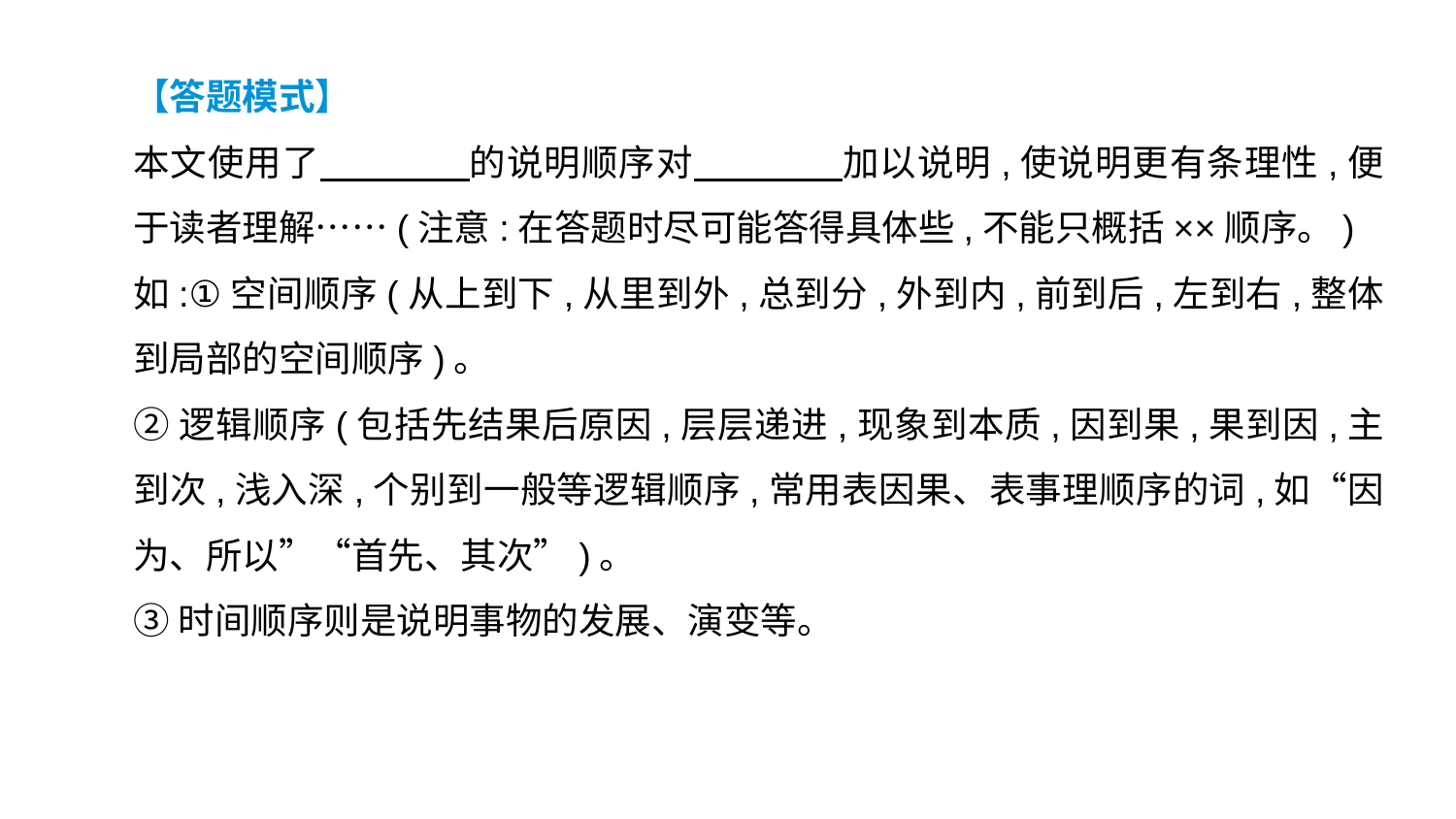

【答题模式】
本文使用了　　　　的说明顺序对　　　　加以说明,使说明更有条理性,便于读者理解……(注意:在答题时尽可能答得具体些,不能只概括××顺序。)
如:①空间顺序(从上到下,从里到外,总到分,外到内,前到后,左到右,整体到局部的空间顺序)。
②逻辑顺序(包括先结果后原因,层层递进,现象到本质,因到果,果到因,主到次,浅入深,个别到一般等逻辑顺序,常用表因果、表事理顺序的词,如“因为、所以”“首先、其次”)。
③时间顺序则是说明事物的发展、演变等。